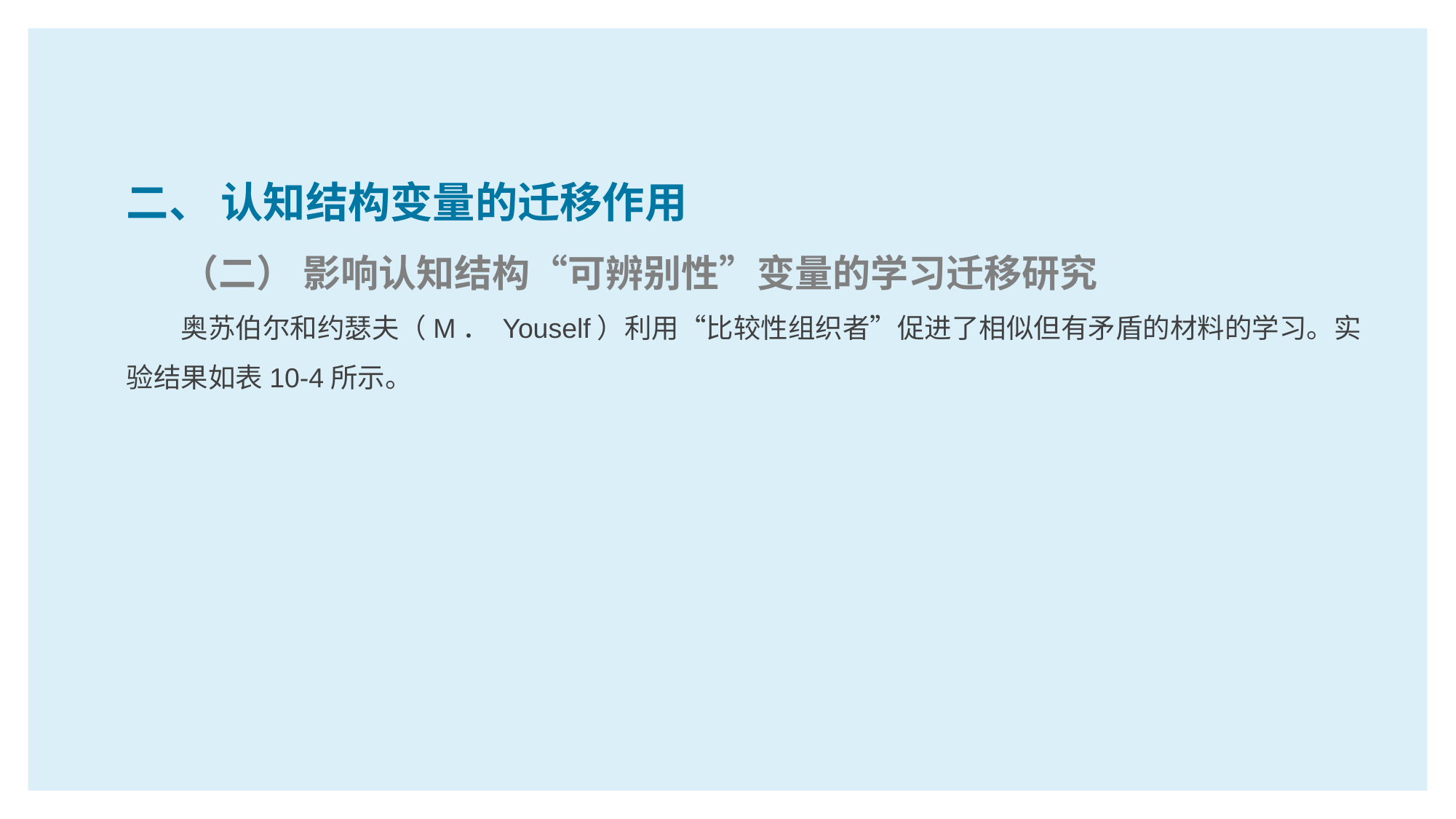

二、 认知结构变量的迁移作用
（二） 影响认知结构“可辨别性”变量的学习迁移研究
奥苏伯尔和约瑟夫（M． Youself）利用“比较性组织者”促进了相似但有矛盾的材料的学习。实验结果如表10-4所示。